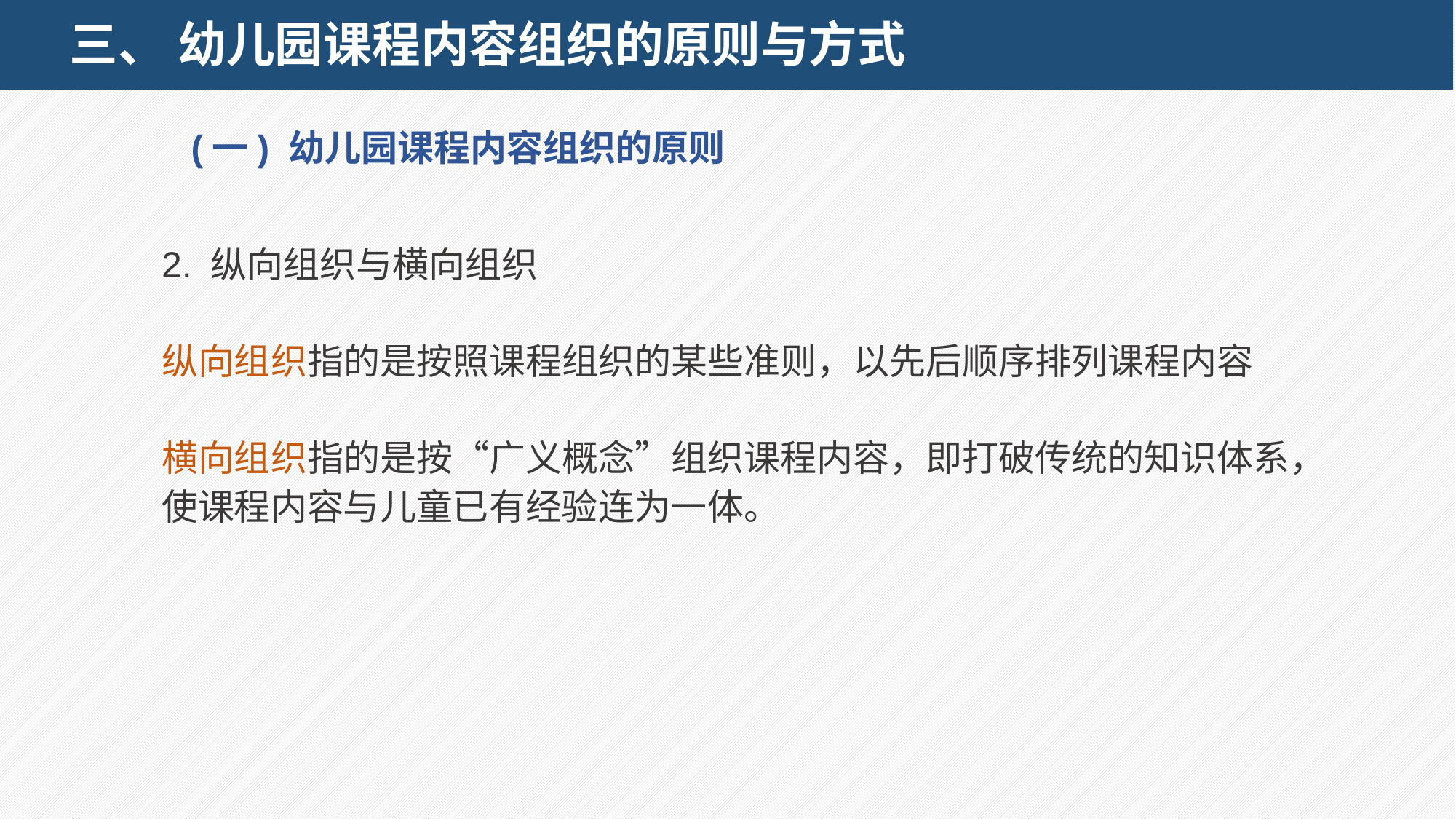

# 三、 幼儿园课程内容组织的原则与方式
(一) 幼儿园课程内容组织的原则
2. 纵向组织与横向组织

纵向组织指的是按照课程组织的某些准则，以先后顺序排列课程内容

横向组织指的是按“广义概念”组织课程内容，即打破传统的知识体系，使课程内容与儿童已有经验连为一体。